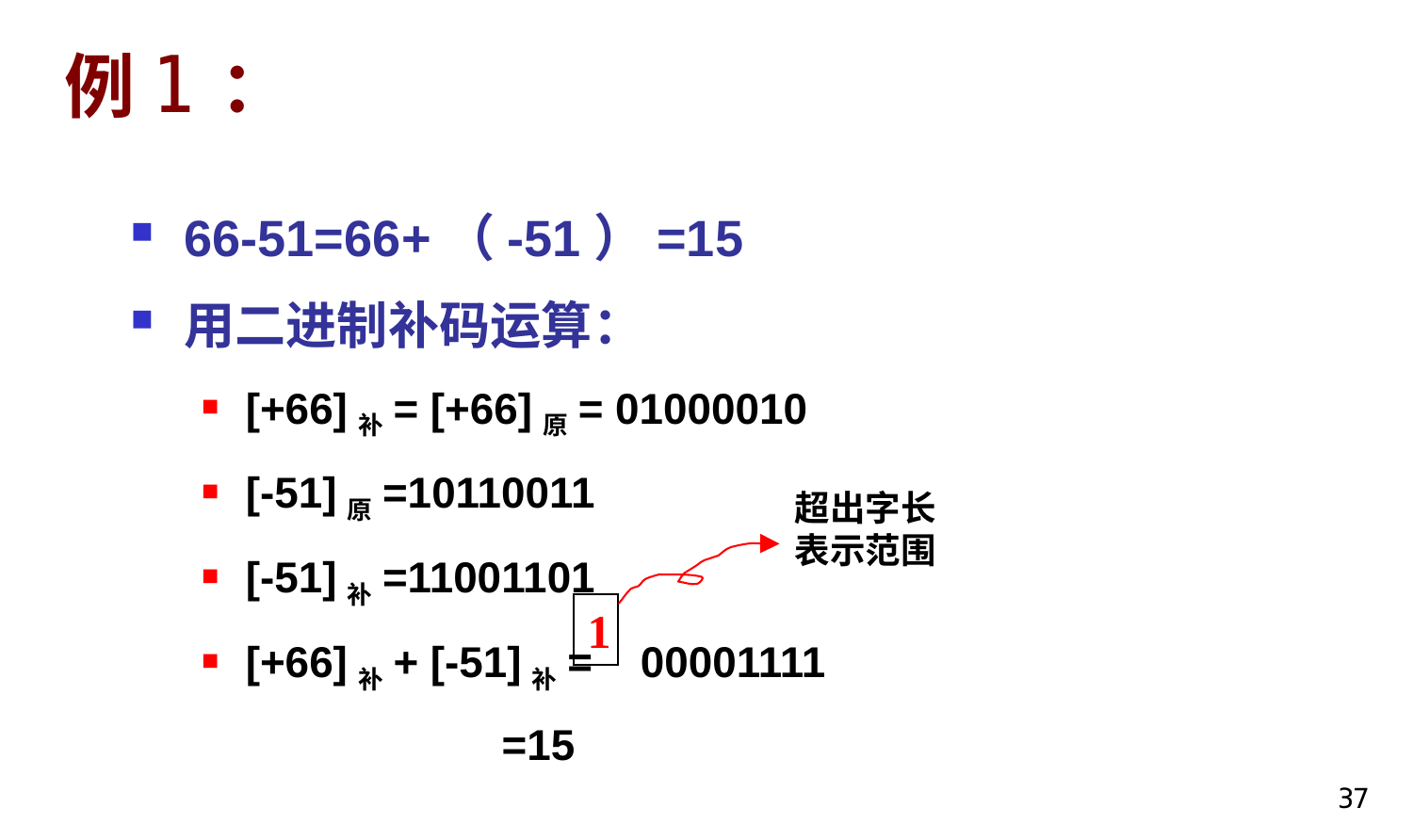

# 例1：
66-51=66+（-51）=15
用二进制补码运算：
[+66]补= [+66]原= 01000010
[-51]原=10110011
[-51]补=11001101
[+66]补+ [-51]补=    00001111
                         =15
超出字长表示范围

1
37